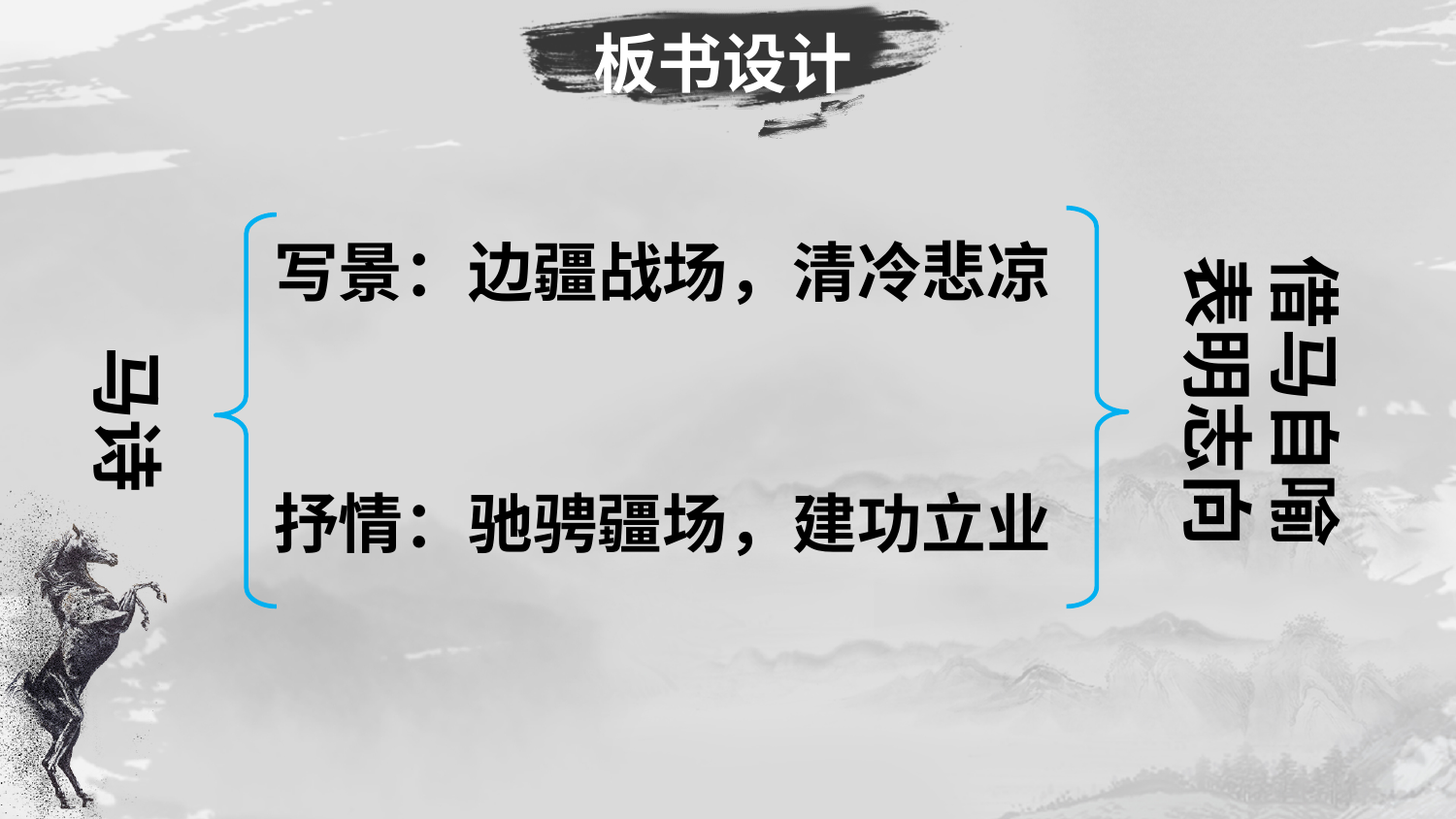

板书设计

写景：边疆战场，清冷悲凉
借马自喻
表明志向
马诗
抒情：驰骋疆场，建功立业